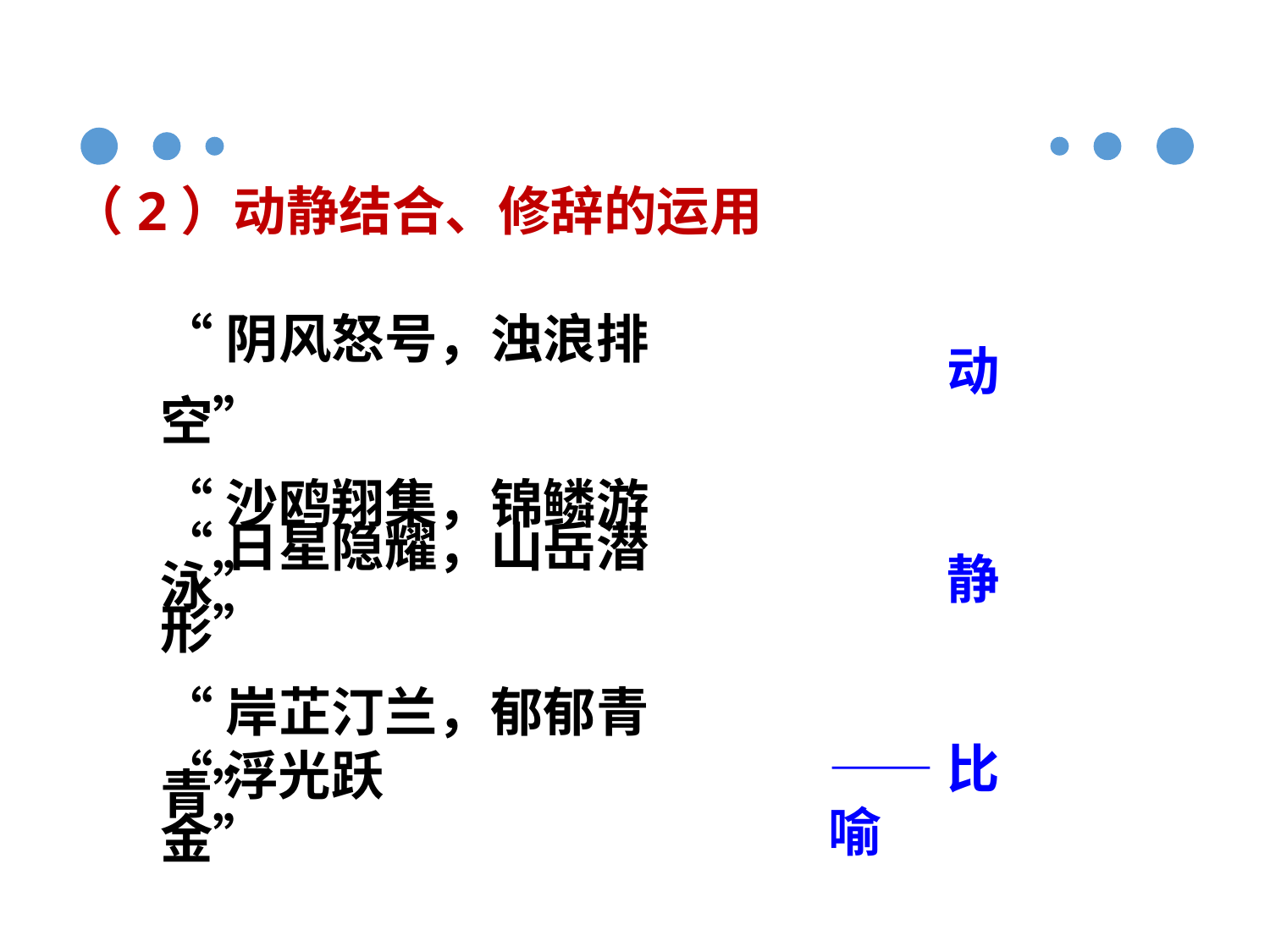

（2）动静结合、修辞的运用
“阴风怒号，浊浪排空”
“沙鸥翔集，锦鳞游泳”
动
“日星隐耀，山岳潜形”
“岸芷汀兰，郁郁青青”
静
——比喻
“浮光跃金”